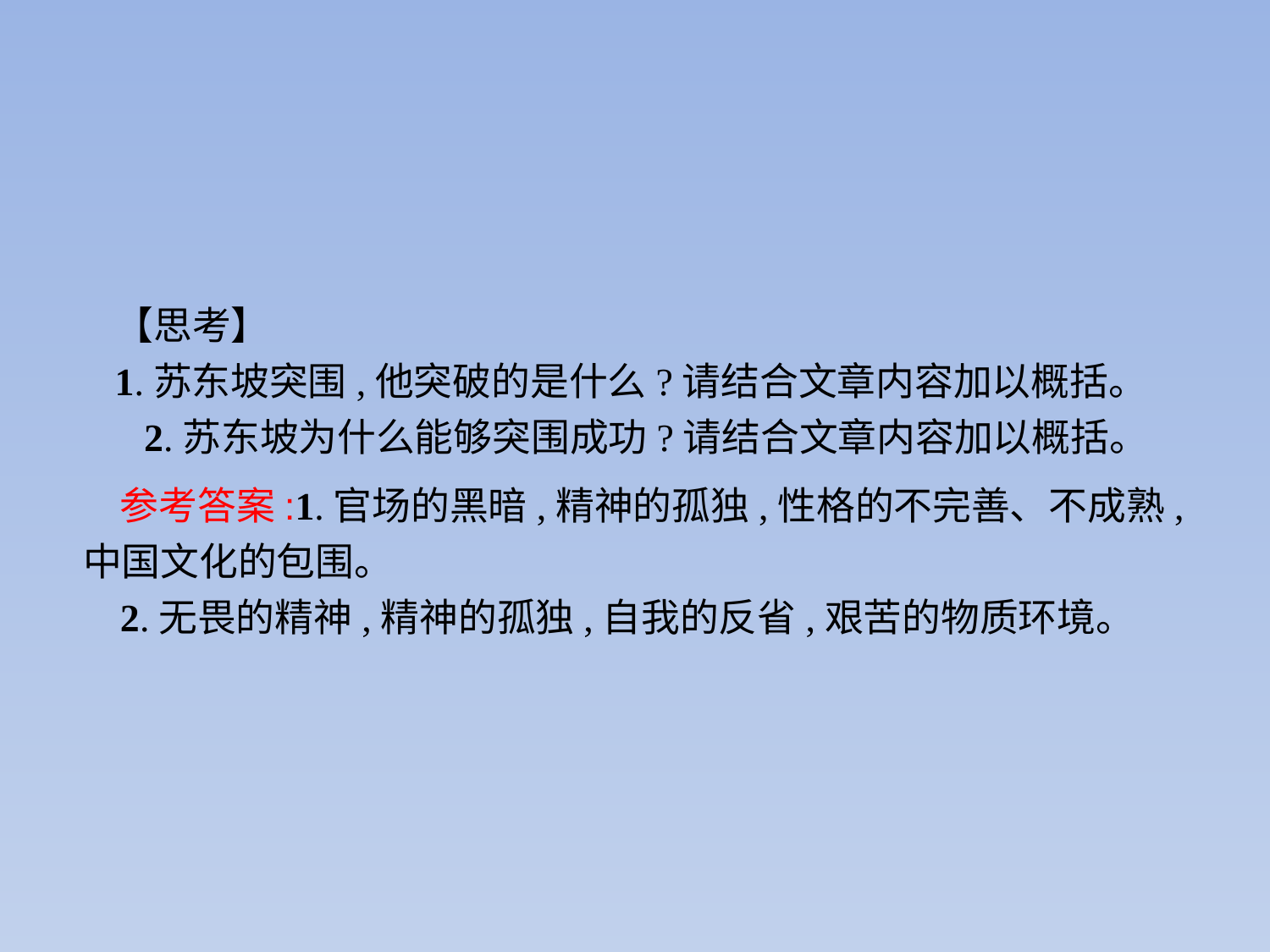

【思考】
1.苏东坡突围,他突破的是什么?请结合文章内容加以概括。
   2.苏东坡为什么能够突围成功?请结合文章内容加以概括。
参考答案:1.官场的黑暗,精神的孤独,性格的不完善、不成熟,中国文化的包围。
2.无畏的精神,精神的孤独,自我的反省,艰苦的物质环境。